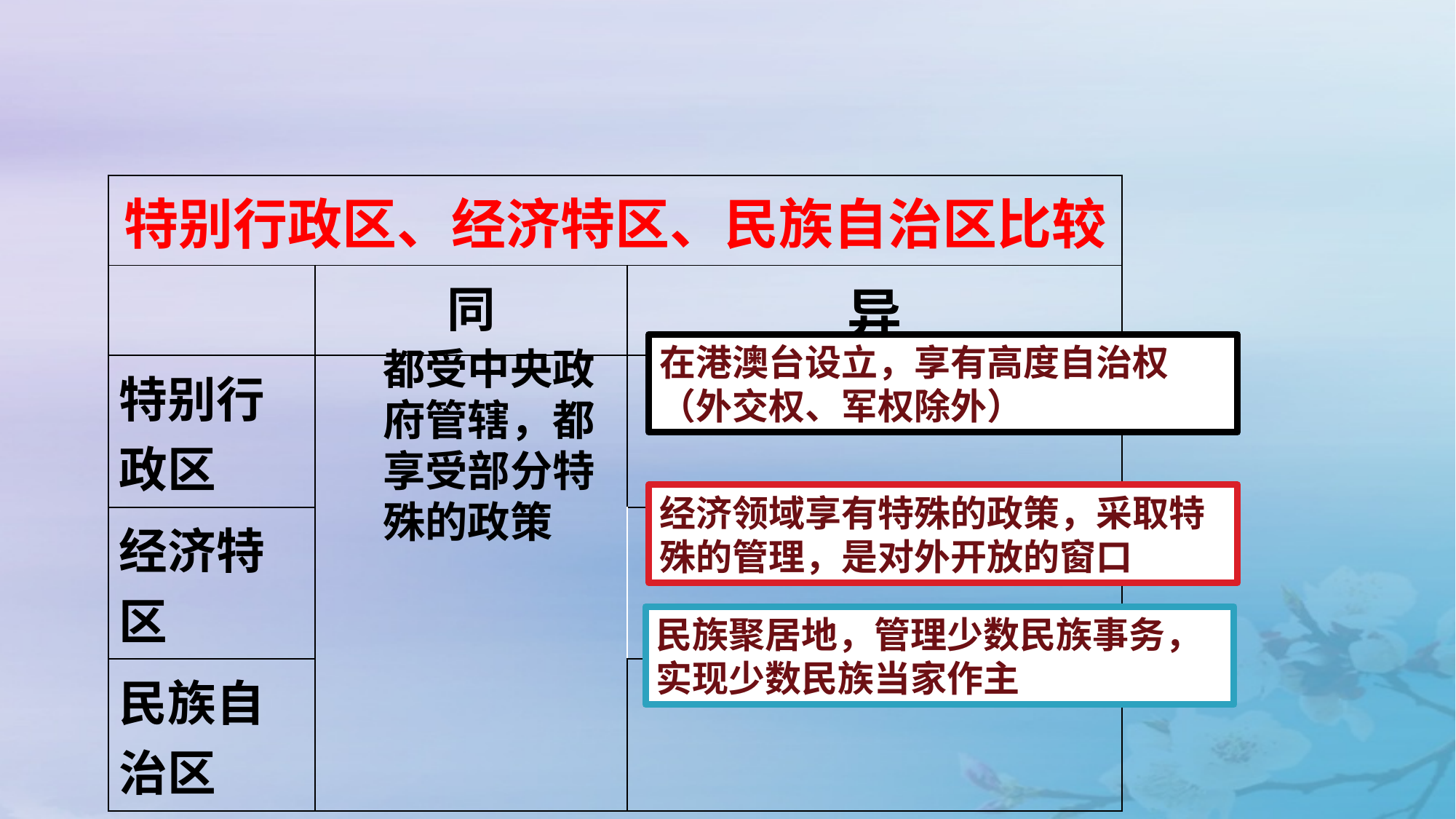

| 特别行政区、经济特区、民族自治区比较 |  |  |
| --- | --- | --- |
|  | 同 | 异 |
| 特别行政区 |  |  |
| 经济特区 |  |  |
| 民族自治区 |  |  |
在港澳台设立，享有高度自治权（外交权、军权除外）
都受中央政府管辖，都享受部分特殊的政策
经济领域享有特殊的政策，采取特殊的管理，是对外开放的窗口
民族聚居地，管理少数民族事务，实现少数民族当家作主